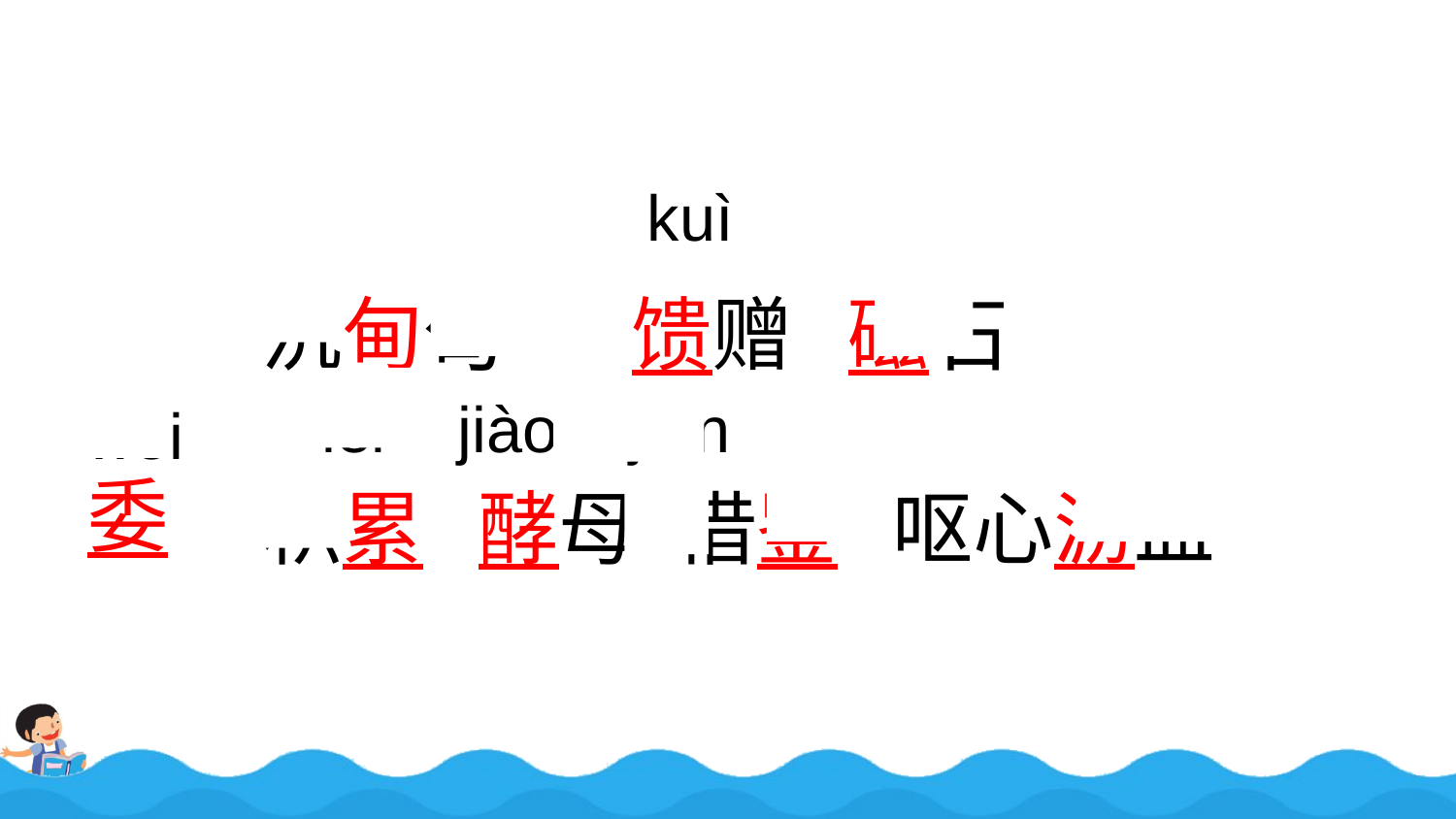

diàn          kuì      cí

沉甸甸       馈赠   磁石
积累   酵母  借鉴   呕心沥血

lěi    jiào    jiàn         lì

wěi

委屈